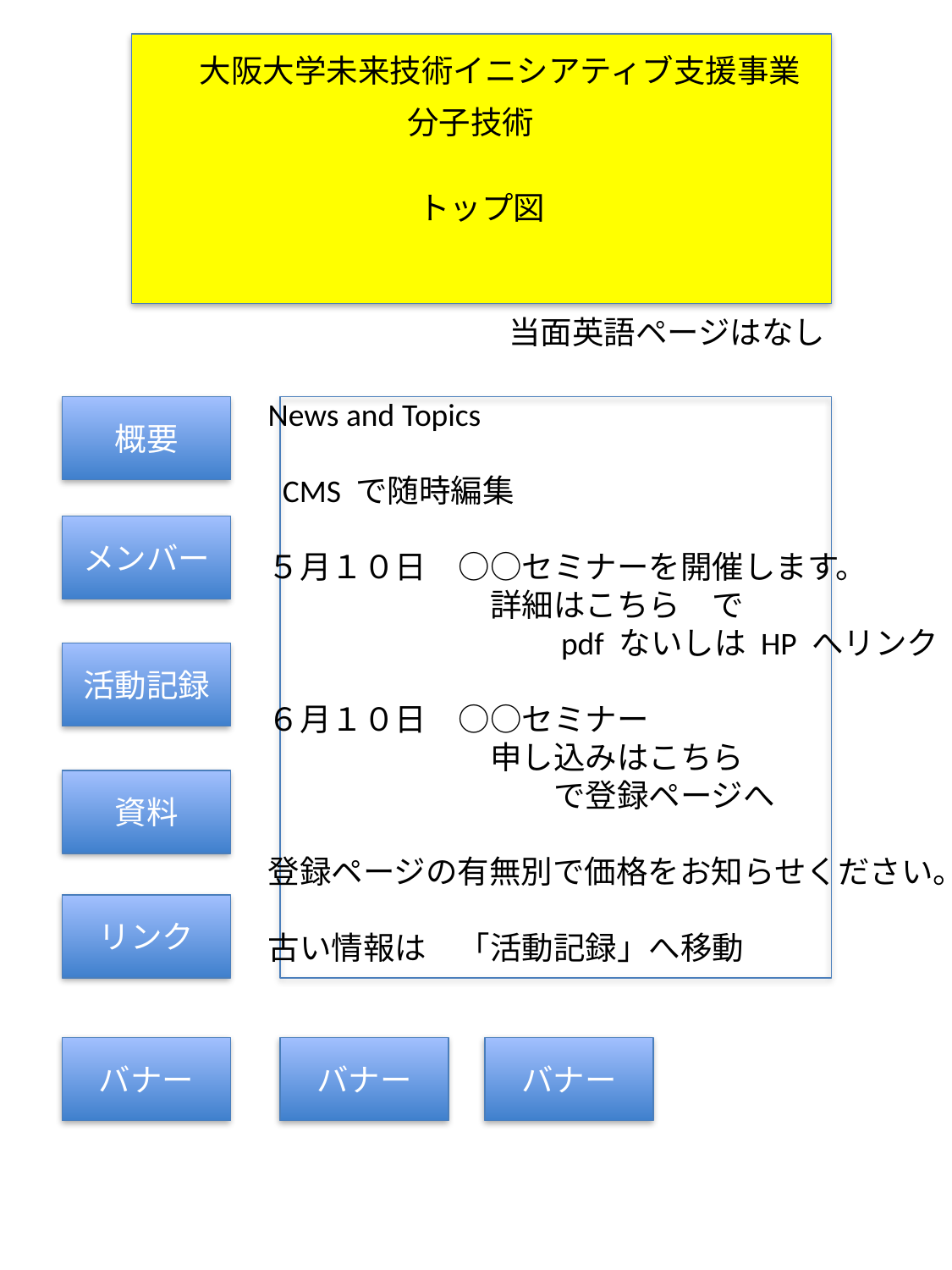

トップ図
大阪大学未来技術イニシアティブ支援事業
分子技術
当面英語ページはなし
News and Topics

  CMS で随時編集

５月１０日　○○セミナーを開催します。
　　　　　　　詳細はこちら　で
　　　　　　　　　pdf ないしは HP へリンク

６月１０日　○○セミナー
　　　　　　　申し込みはこちら
　　　　　　　　　で登録ページへ

登録ページの有無別で価格をお知らせください。

古い情報は　「活動記録」へ移動
概要

メンバー
活動記録
資料
リンク
バナー
バナー
バナー